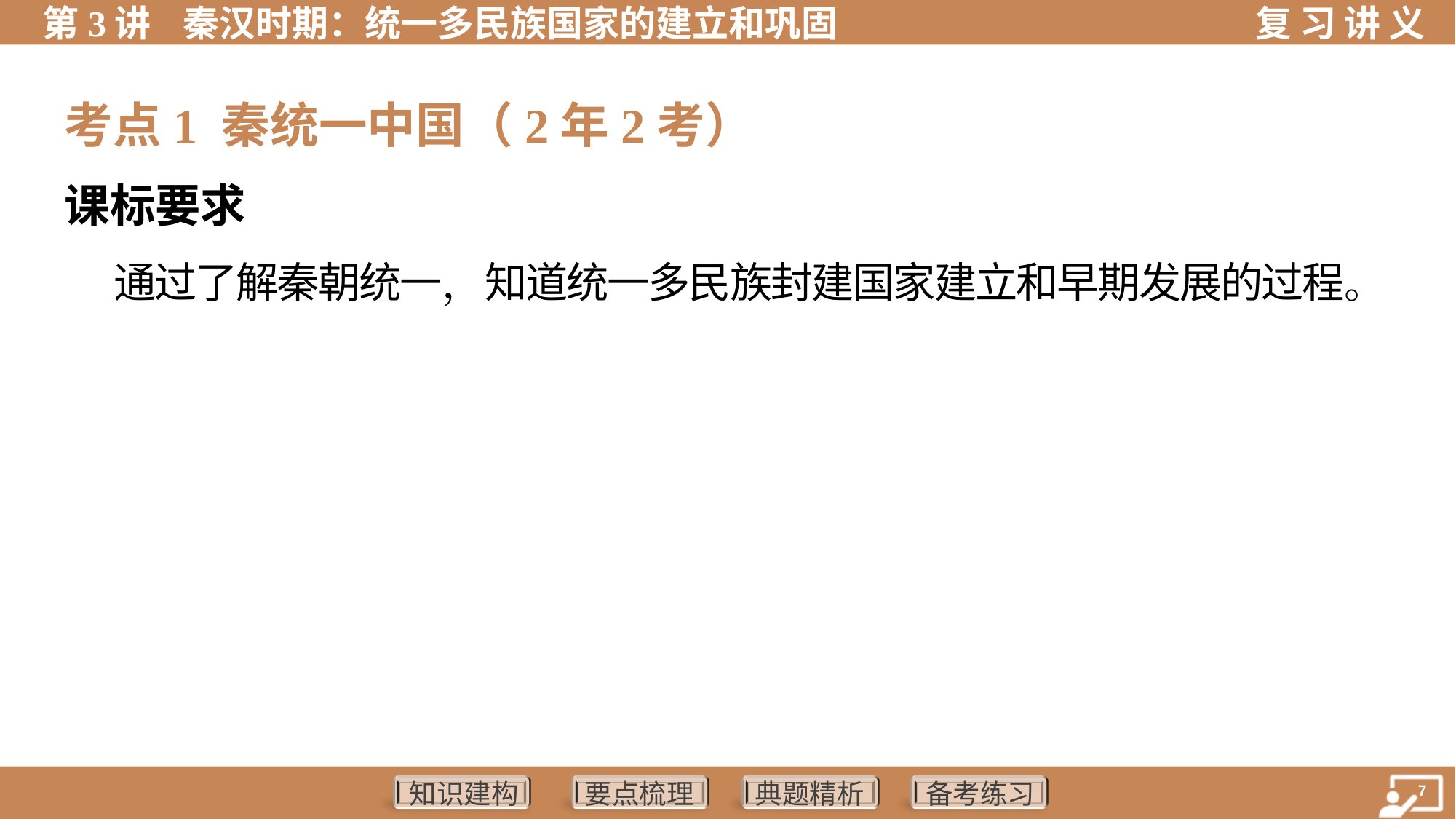

考点1 秦统一中国（2年2考）
课标要求
    通过了解秦朝统一，知道统一多民族封建国家建立和早期发展的过程。